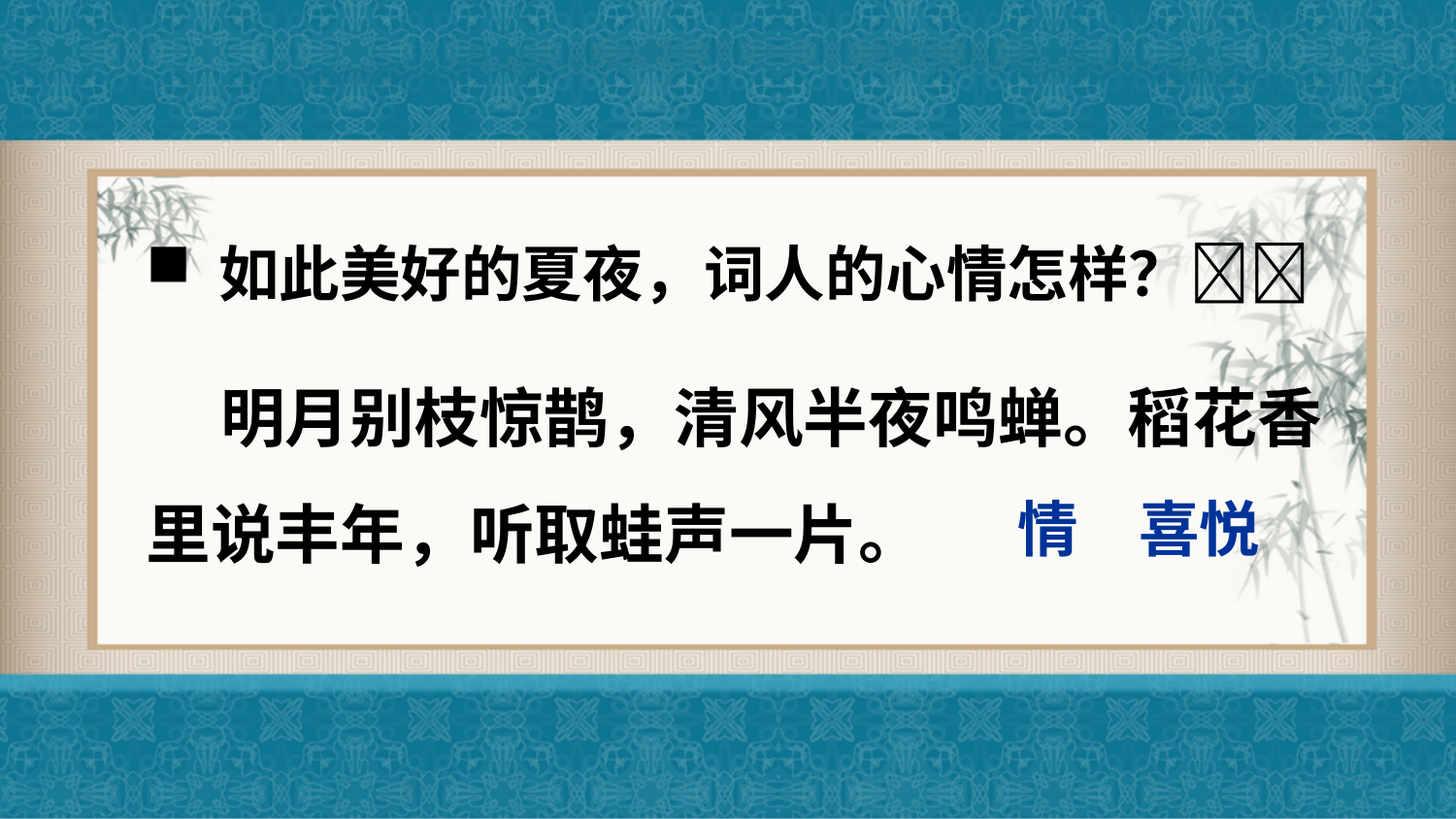

如此美好的夏夜，词人的心情怎样？􀪎􀪎
    明月别枝惊鹊，清风半夜鸣蝉。稻花香里说丰年，听取蛙声一片。
情　喜悦